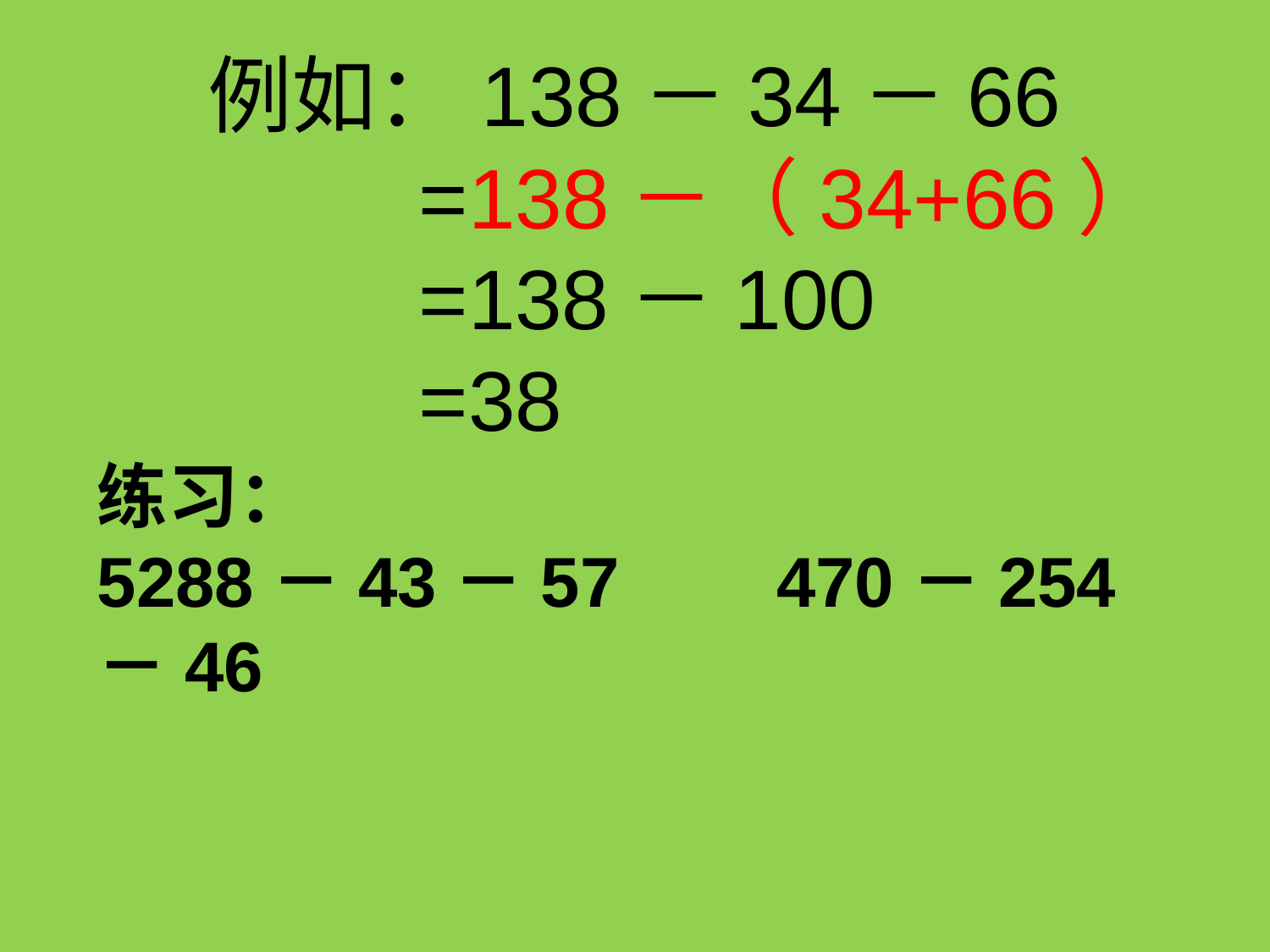

例如：138－34－66
         =138－（34+66）
         =138－100
         =38
练习：
5288－43－57        470－254－46